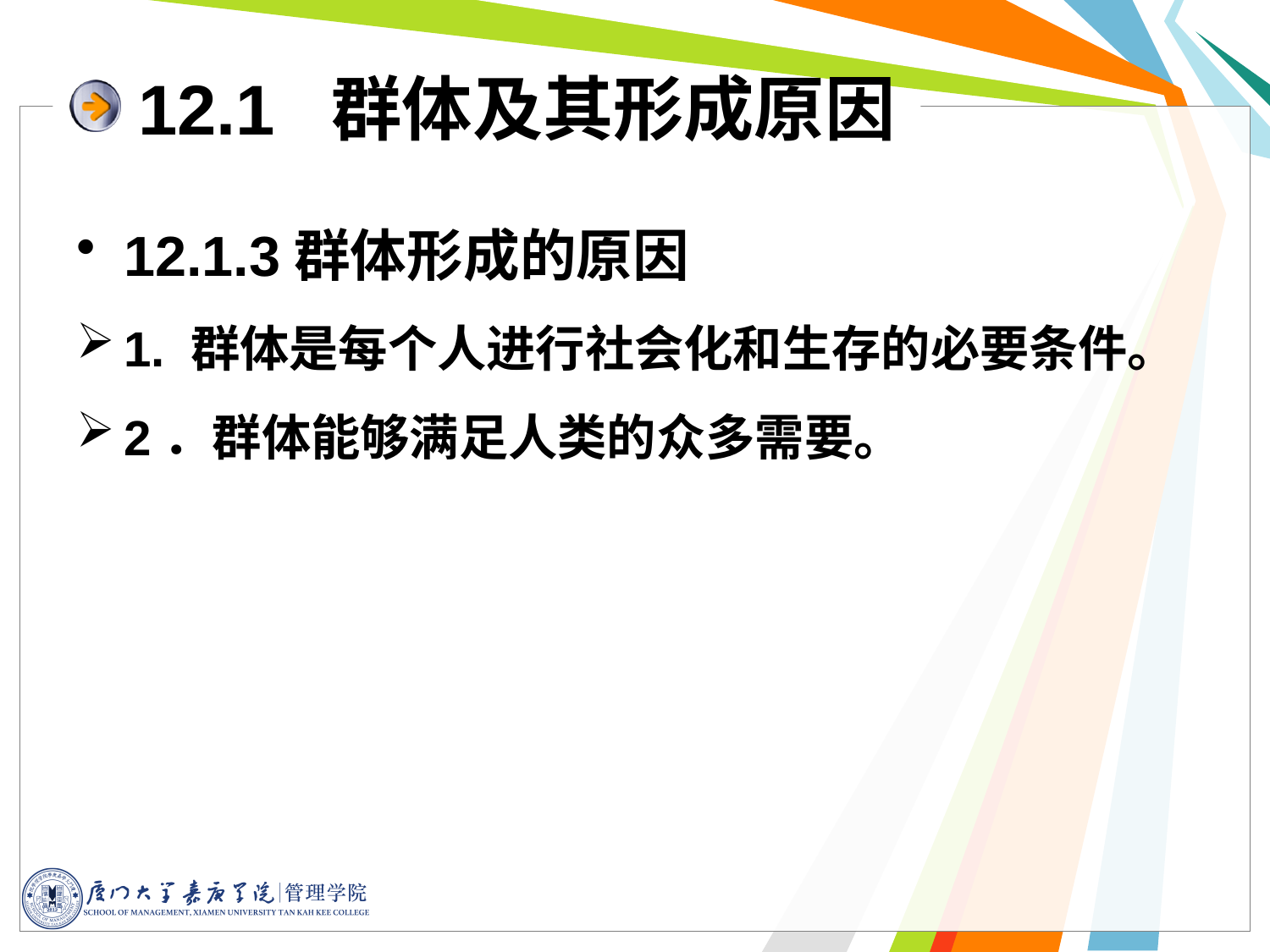

12.1  群体及其形成原因

12.1.3群体形成的原因
1. 群体是每个人进行社会化和生存的必要条件。
2．群体能够满足人类的众多需要。